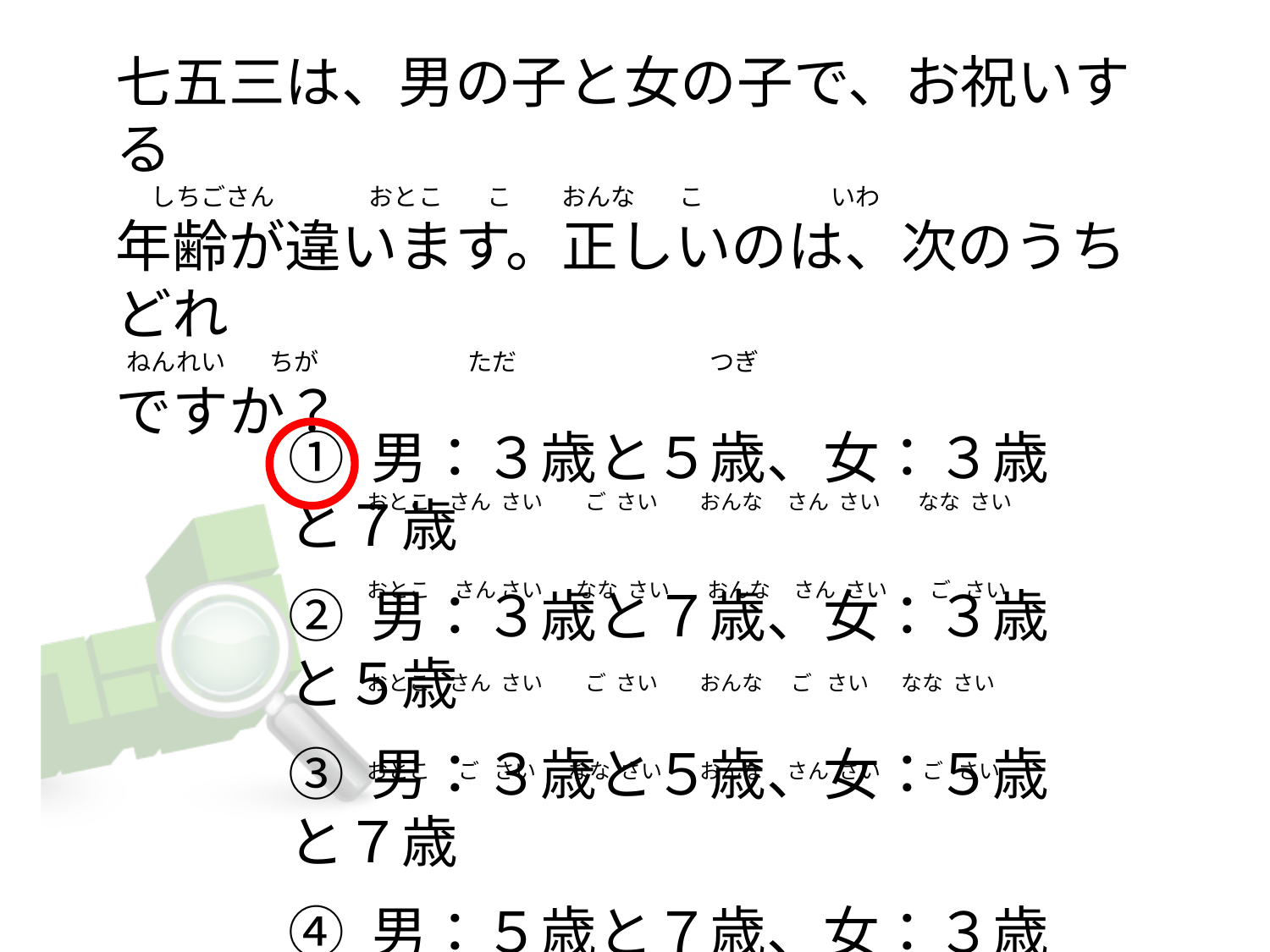

# 七五三は、男の子と女の子で、お祝いする 　  しちごさん                 おとこ        こ         おんな        こ                       いわ 年齢が違います。正しいのは、次のうちどれ   ねんれい        ちが                           ただ                                   つぎ ですか？
① 男：３歳と５歳、女：３歳と７歳
② 男：３歳と７歳、女：３歳と５歳
③ 男：３歳と５歳、女：５歳と７歳
④ 男：５歳と７歳、女：３歳と５歳

おとこ    さん  さい         ご  さい         おんな     さん  さい        なな  さい
おとこ     さん さい       なな  さい        おんな     さん  さい         ご   さい
おとこ    さん  さい         ご  さい         おんな      ご   さい       なな  さい
おとこ      ご   さい       なな  さい        おんな     さん  さい         ご   さい